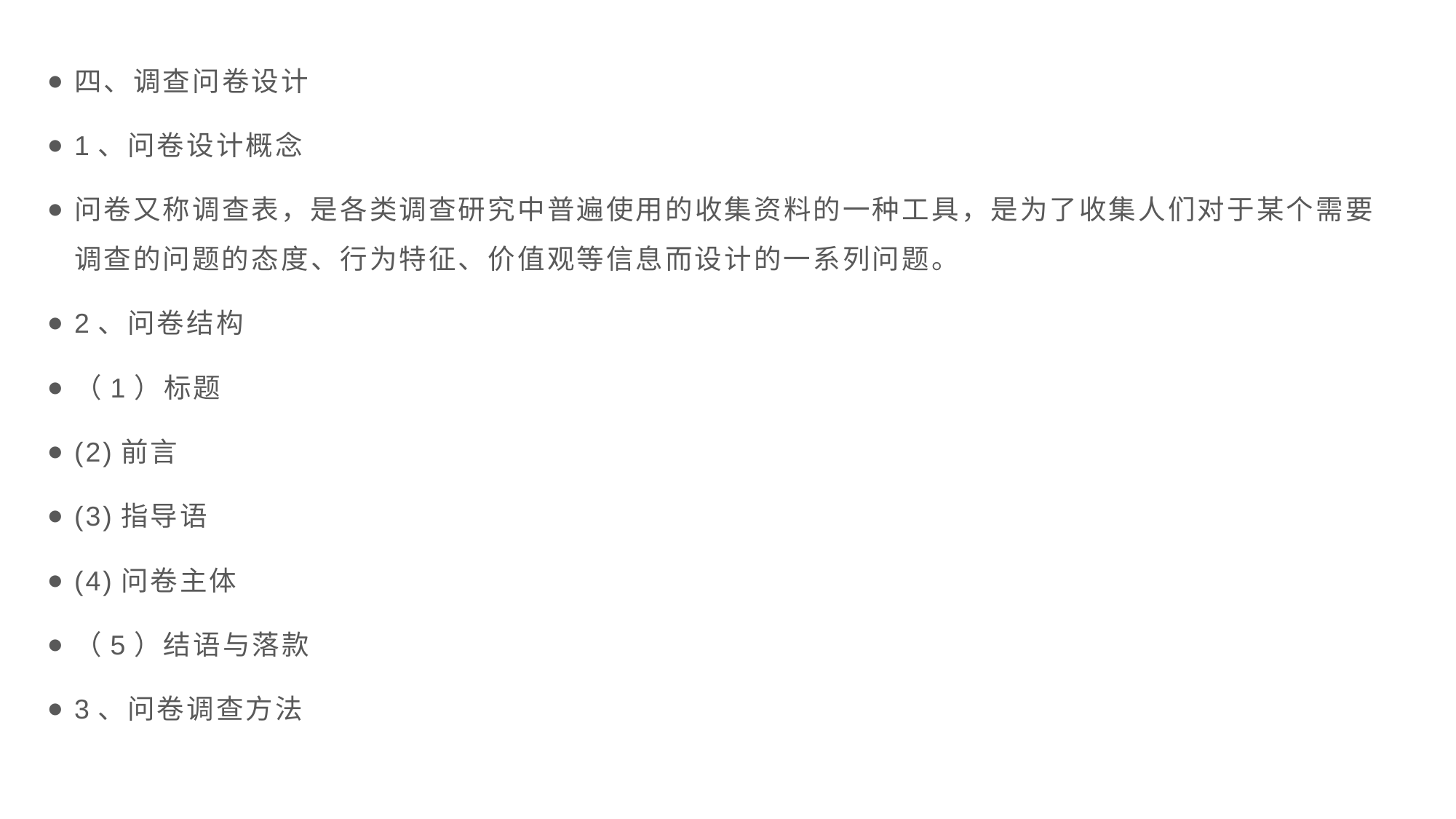

四、调查问卷设计
1、问卷设计概念
问卷又称调查表，是各类调查研究中普遍使用的收集资料的一种工具，是为了收集人们对于某个需要调查的问题的态度、行为特征、价值观等信息而设计的一系列问题。
2、问卷结构
（1）标题
(2)前言
(3)指导语
(4)问卷主体
（5）结语与落款
3、问卷调查方法

7